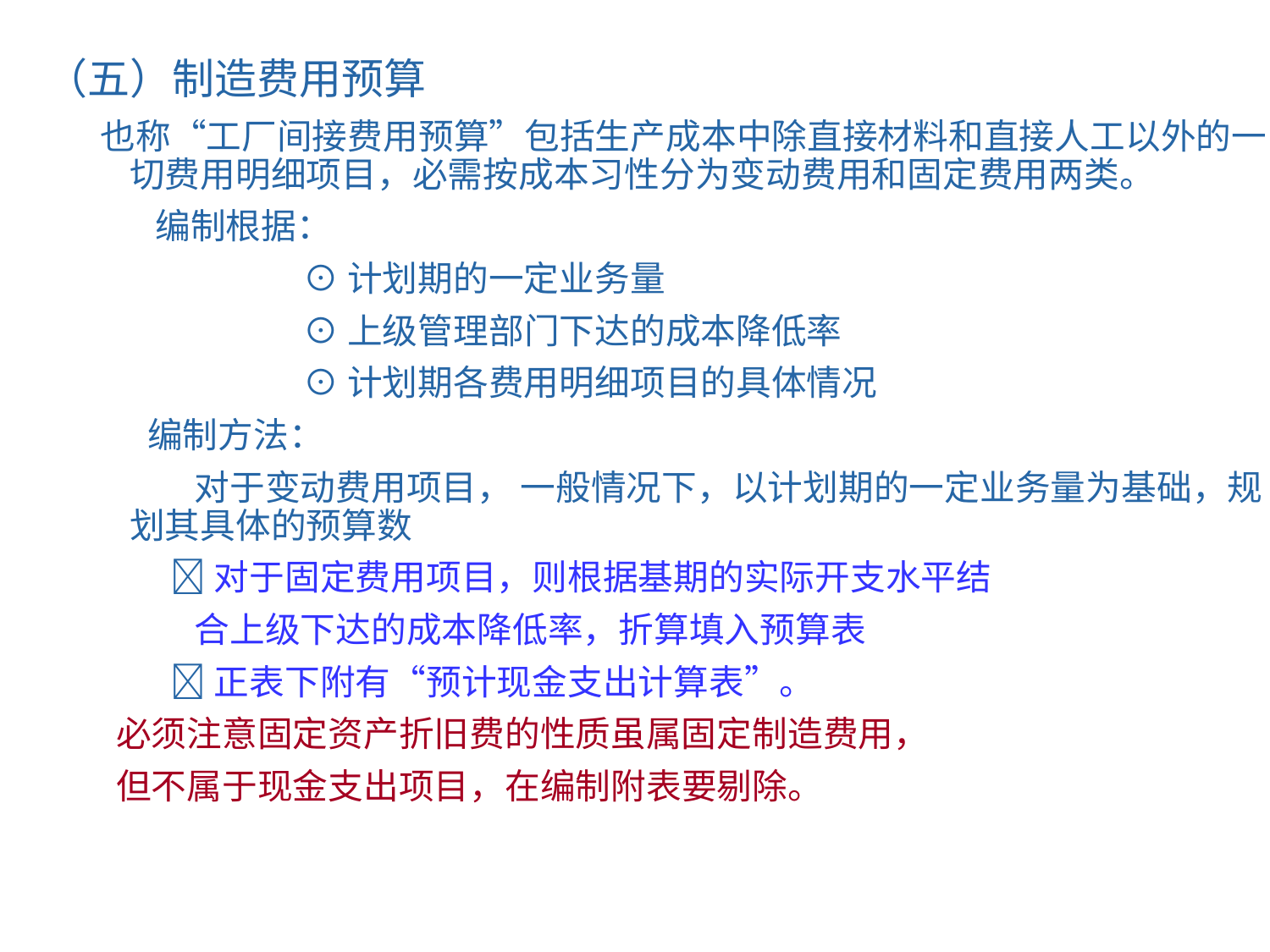

（五）制造费用预算
      也称“工厂间接费用预算”包括生产成本中除直接材料和直接人工以外的一切费用明细项目，必需按成本习性分为变动费用和固定费用两类。
             编制根据：
                                 ⊙计划期的一定业务量
                                 ⊙上级管理部门下达的成本降低率
                                 ⊙计划期各费用明细项目的具体情况
            编制方法：
                  对于变动费用项目， 一般情况下，以计划期的一定业务量为基础，规划其具体的预算数
                Δ对于固定费用项目，则根据基期的实际开支水平结
                  合上级下达的成本降低率，折算填入预算表
                Δ正表下附有“预计现金支出计算表”。
        必须注意固定资产折旧费的性质虽属固定制造费用，
        但不属于现金支出项目，在编制附表要剔除。